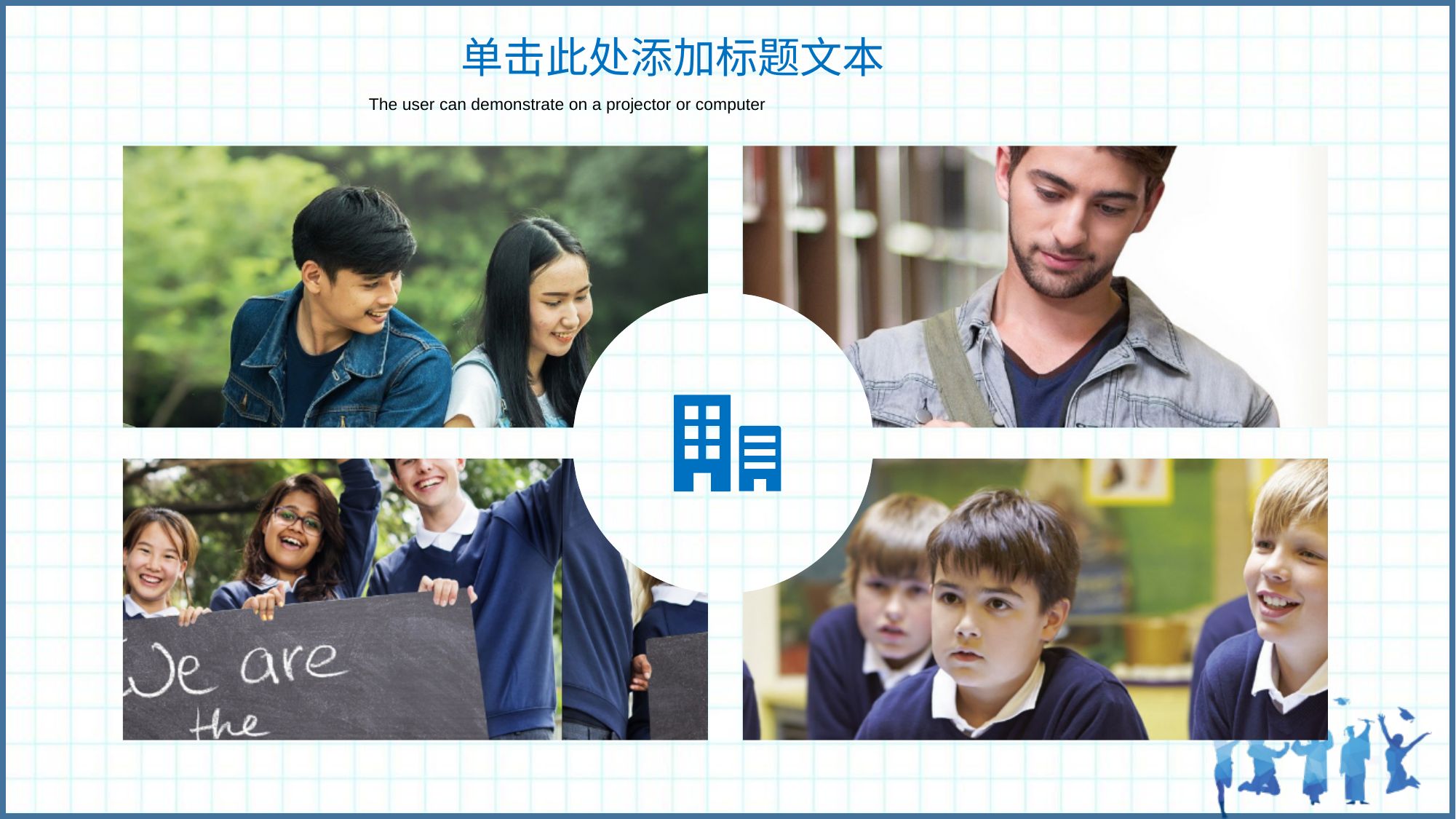

单击此处添加标题文本
The user can demonstrate on a projector or computer